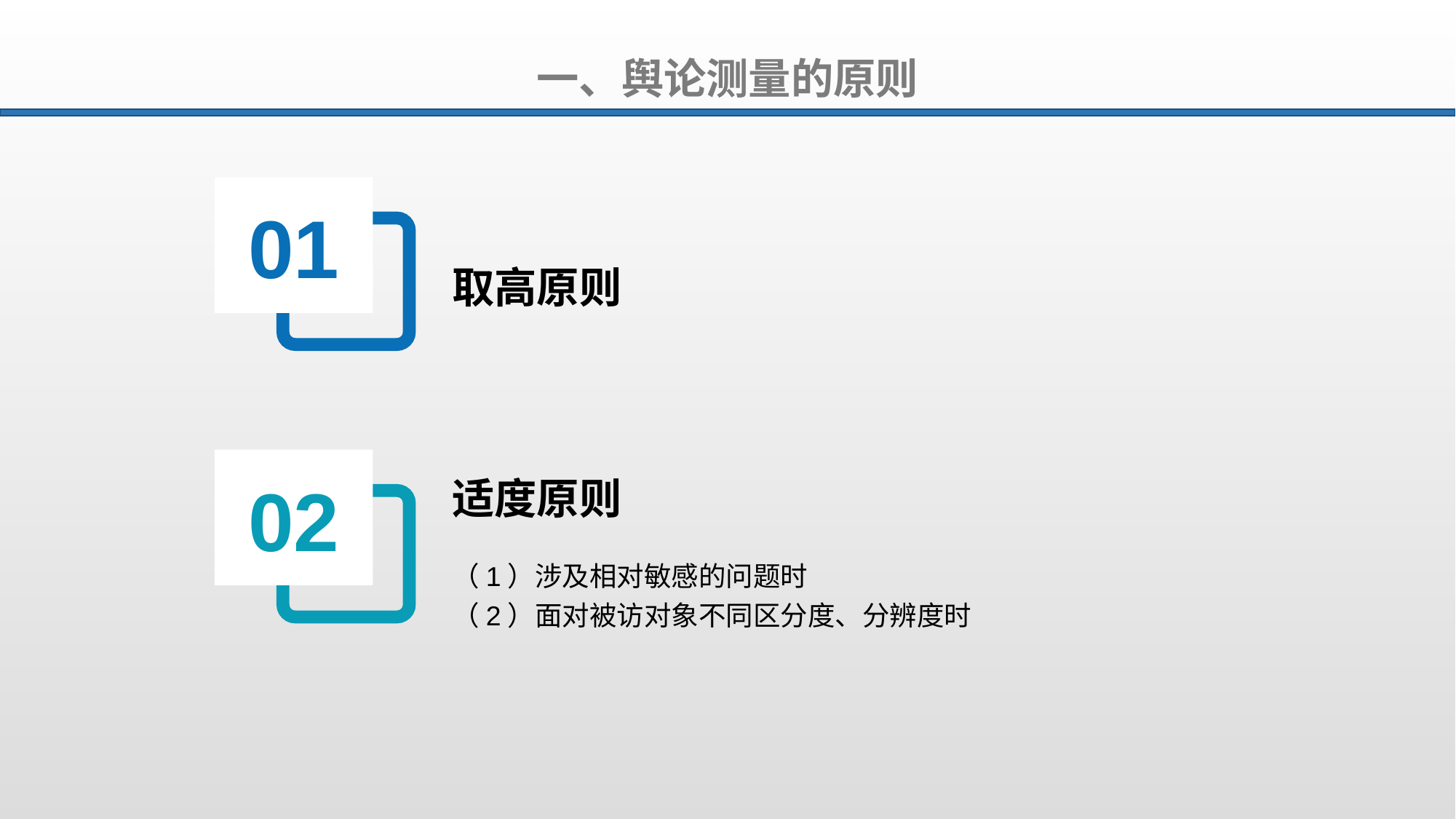

一、舆论测量的原则

01

取高原则
02
适度原则

（1）涉及相对敏感的问题时
（2）面对被访对象不同区分度、分辨度时